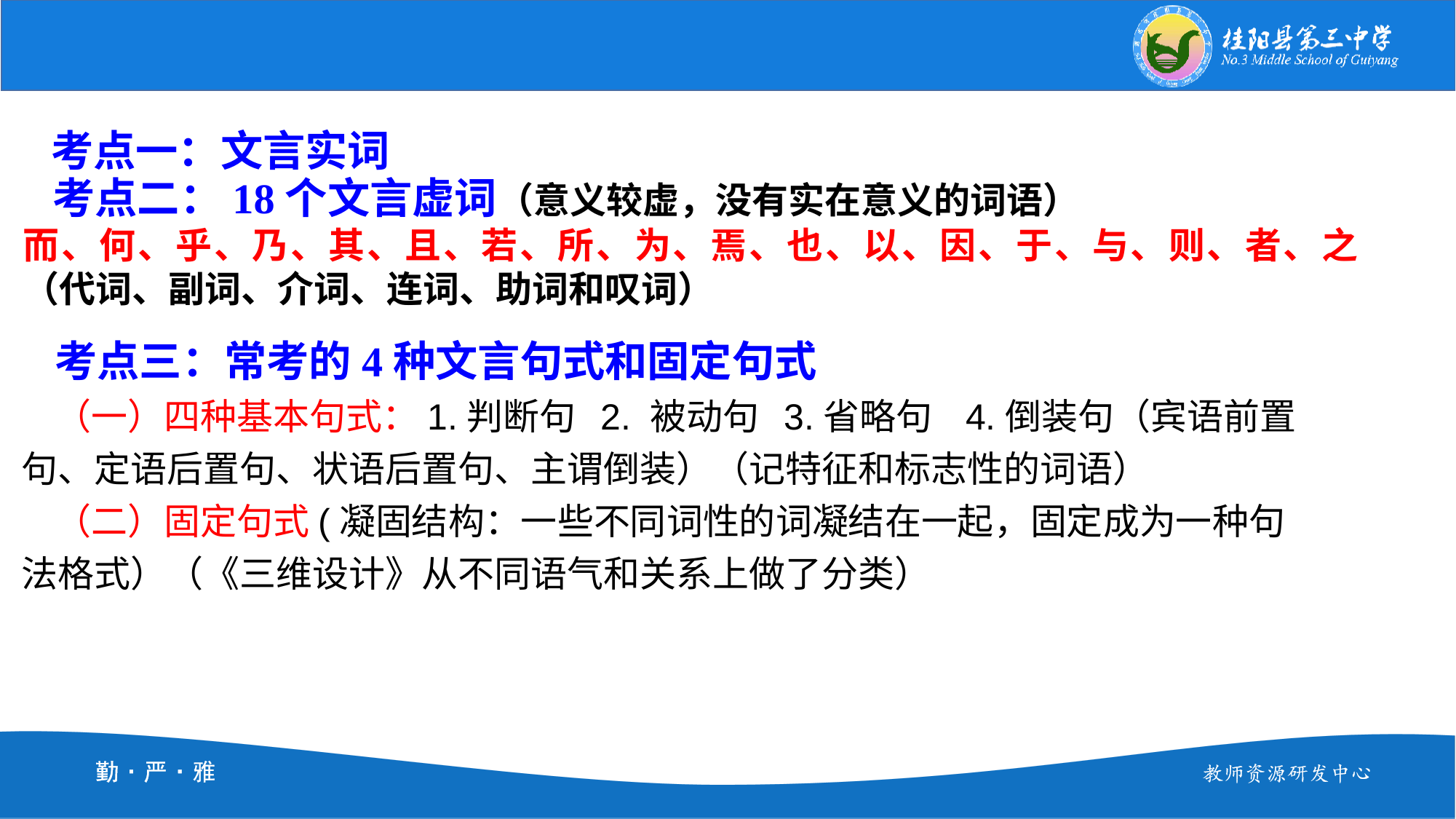

考点一：文言实词
  考点二：18个文言虚词（意义较虚，没有实在意义的词语）
而、何、乎、乃、其、且、若、所、为、焉、也、以、因、于、与、则、者、之（代词、副词、介词、连词、助词和叹词）
   考点三：常考的4种文言句式和固定句式
   （一）四种基本句式：1.判断句  2. 被动句  3.省略句   4.倒装句（宾语前置句、定语后置句、状语后置句、主谓倒装）（记特征和标志性的词语）
   （二）固定句式(凝固结构：一些不同词性的词凝结在一起，固定成为一种句法格式）（《三维设计》从不同语气和关系上做了分类）